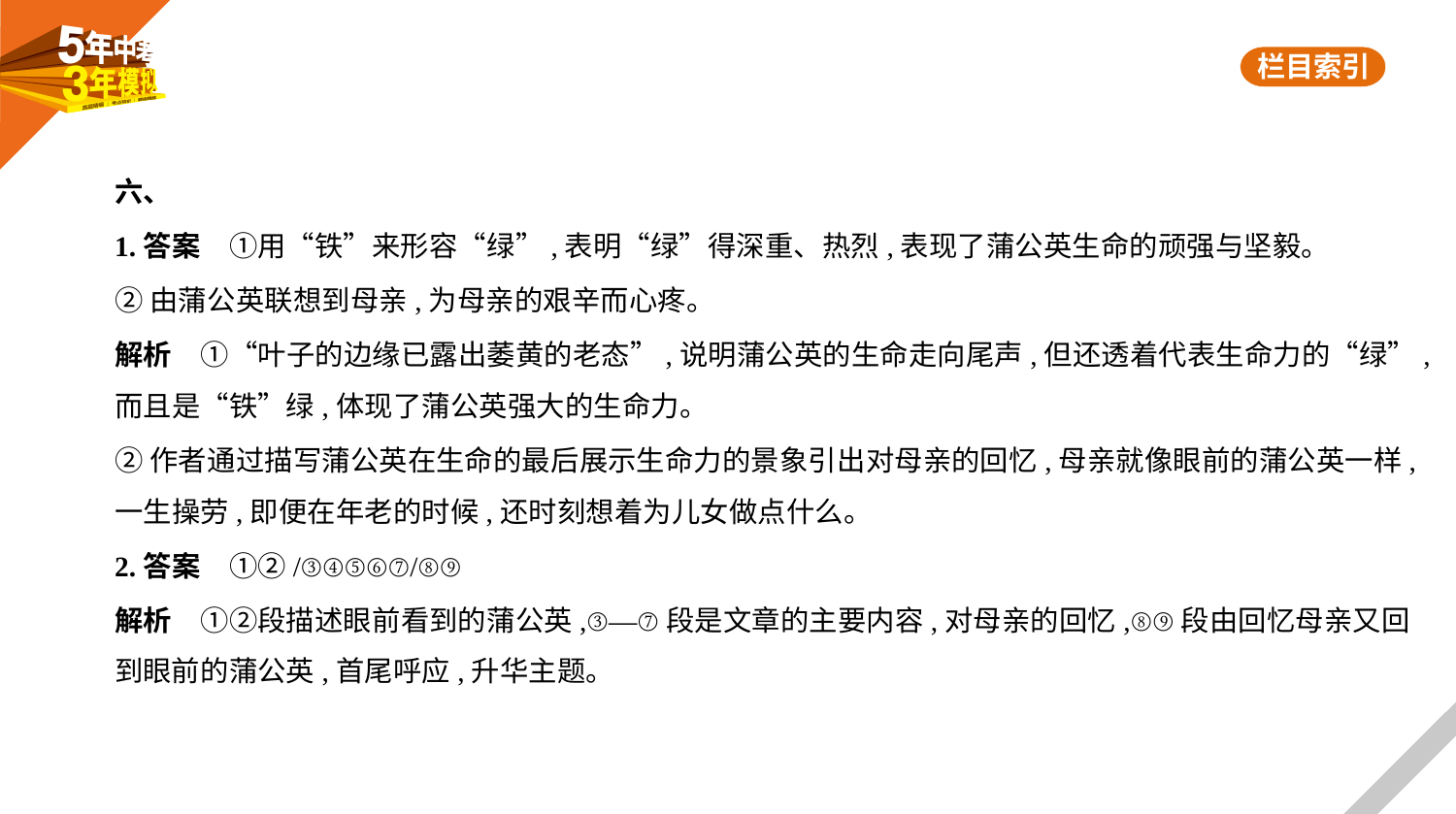

六、
1.答案　①用“铁”来形容“绿”,表明“绿”得深重、热烈,表现了蒲公英生命的顽强与坚毅。
②由蒲公英联想到母亲,为母亲的艰辛而心疼。
解析　①“叶子的边缘已露出萎黄的老态”,说明蒲公英的生命走向尾声,但还透着代表生命力的“绿”,
而且是“铁”绿,体现了蒲公英强大的生命力。
②作者通过描写蒲公英在生命的最后展示生命力的景象引出对母亲的回忆,母亲就像眼前的蒲公英一样,
一生操劳,即便在年老的时候,还时刻想着为儿女做点什么。
2.答案　①②/③④⑤⑥⑦/⑧⑨
解析　①②段描述眼前看到的蒲公英,③—⑦段是文章的主要内容,对母亲的回忆,⑧⑨段由回忆母亲又回
到眼前的蒲公英,首尾呼应,升华主题。